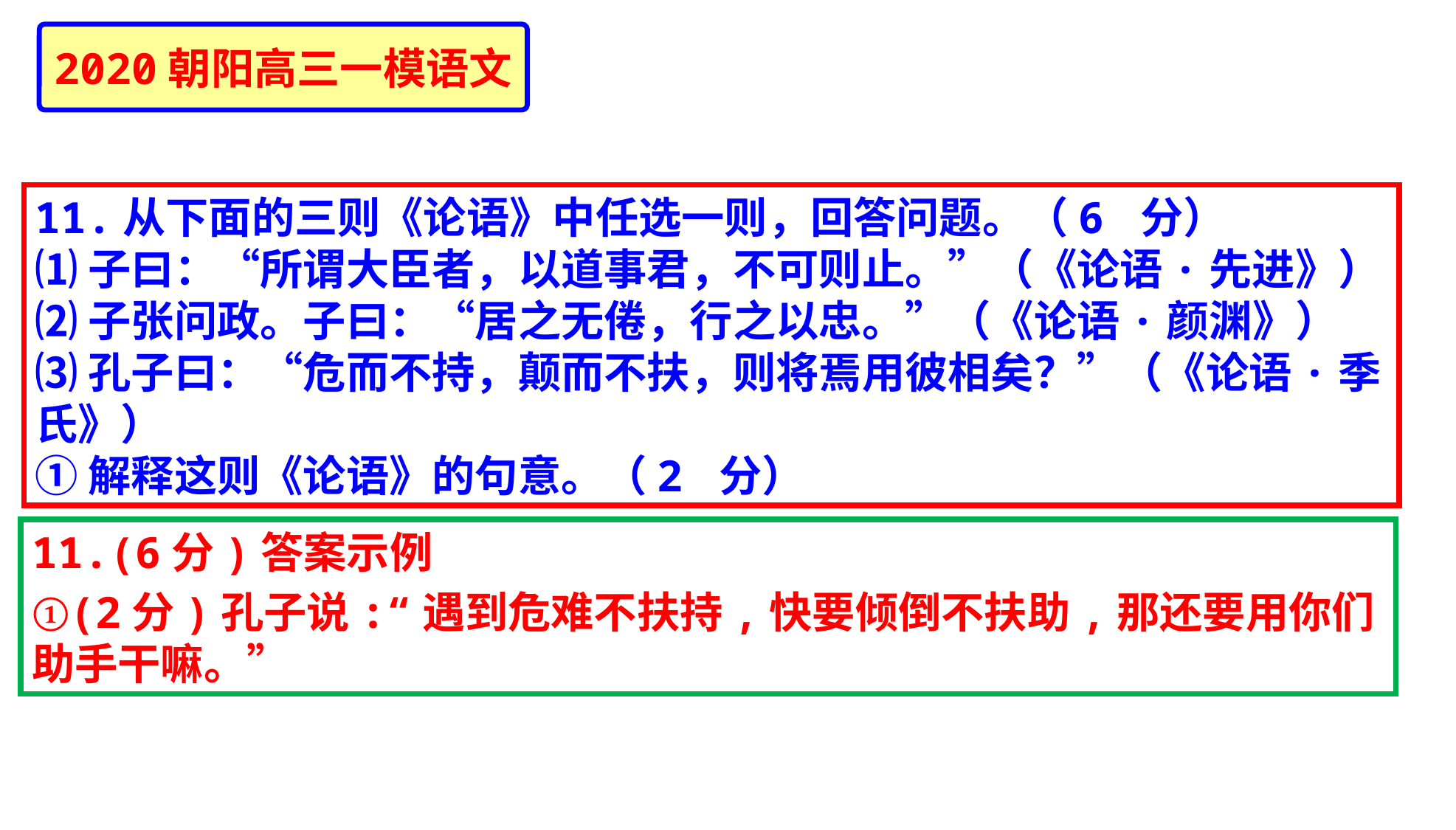

2020朝阳高三一模语文
11.从下面的三则《论语》中任选一则，回答问题。（6 分）
⑴子曰：“所谓大臣者，以道事君，不可则止。”（《论语·先进》）
⑵子张问政。子曰：“居之无倦，行之以忠。”（《论语·颜渊》）
⑶孔子曰：“危而不持，颠而不扶，则将焉用彼相矣？”（《论语·季氏》）
①解释这则《论语》的句意。（2 分）
11.(6分)答案示例
①(2分)孔子说:“遇到危难不扶持,快要倾倒不扶助,那还要用你们助手干嘛。”